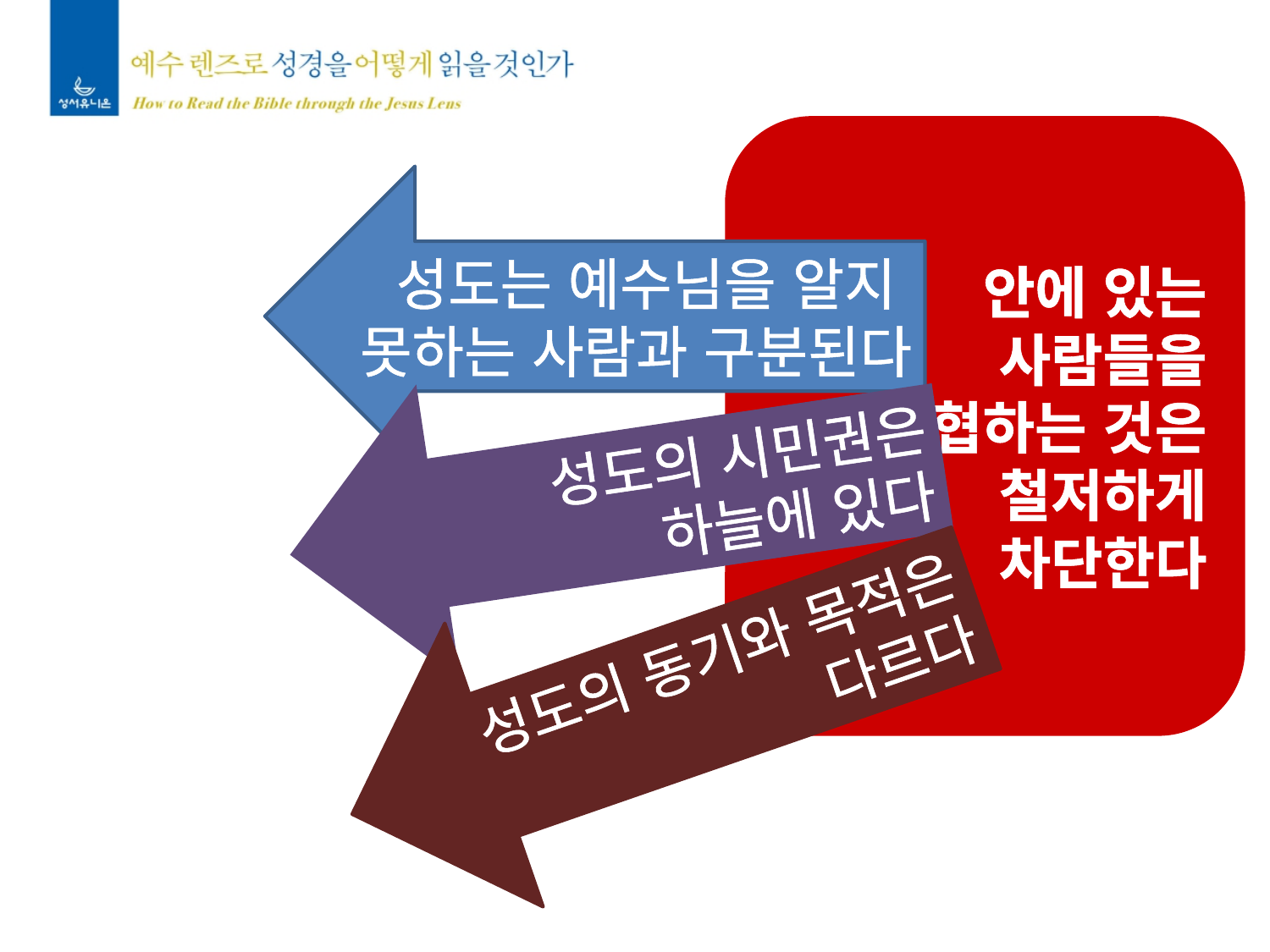

안에 있는
사람들을
위협하는 것은
철저하게
차단한다
성도는 예수님을 알지
못하는 사람과 구분된다
성도의 시민권은
하늘에 있다
성도의 동기와 목적은
다르다